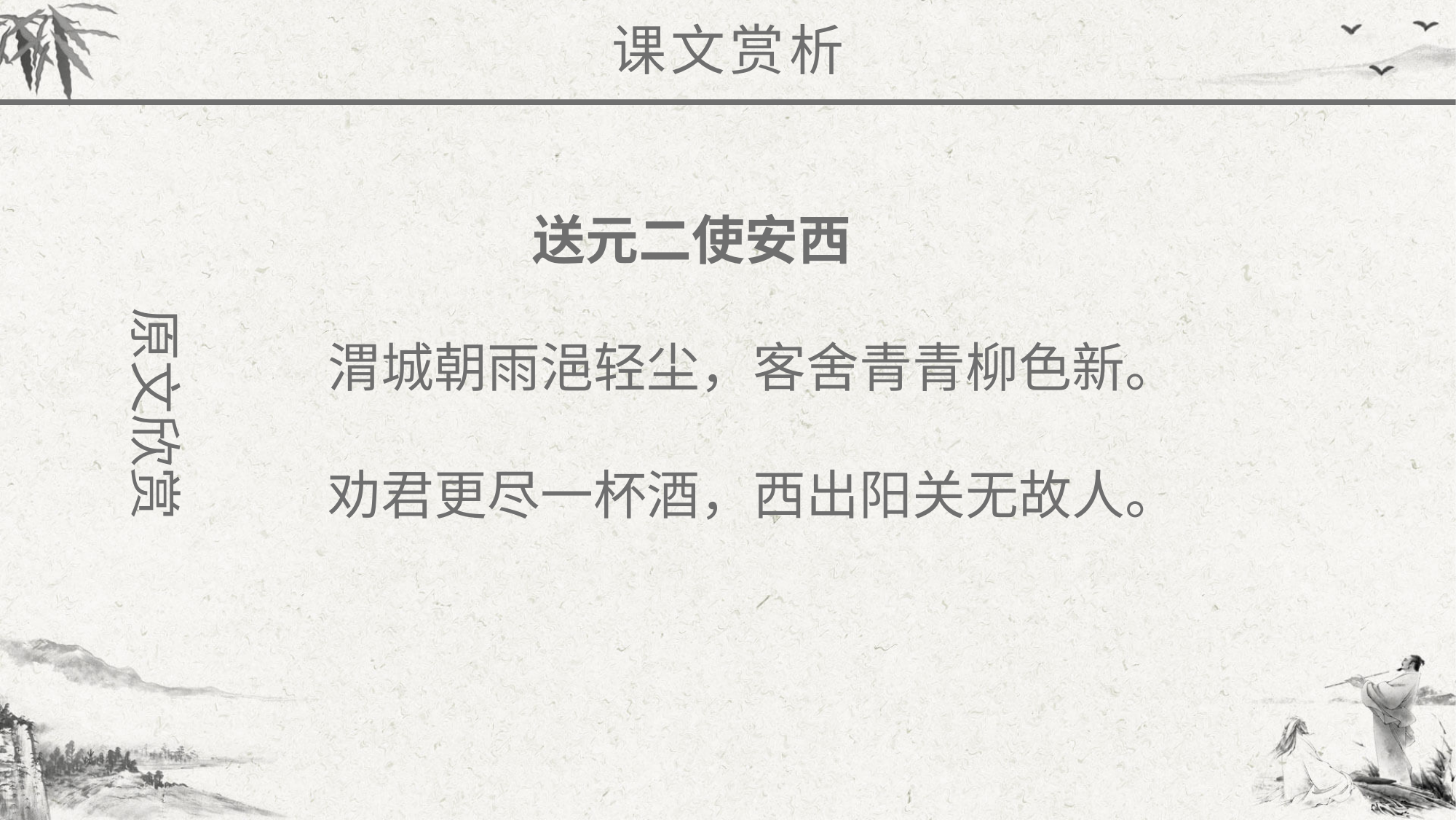

课文赏析

                送元二使安西

渭城朝雨浥轻尘，客舍青青柳色新。

劝君更尽一杯酒，西出阳关无故人。
原文欣赏